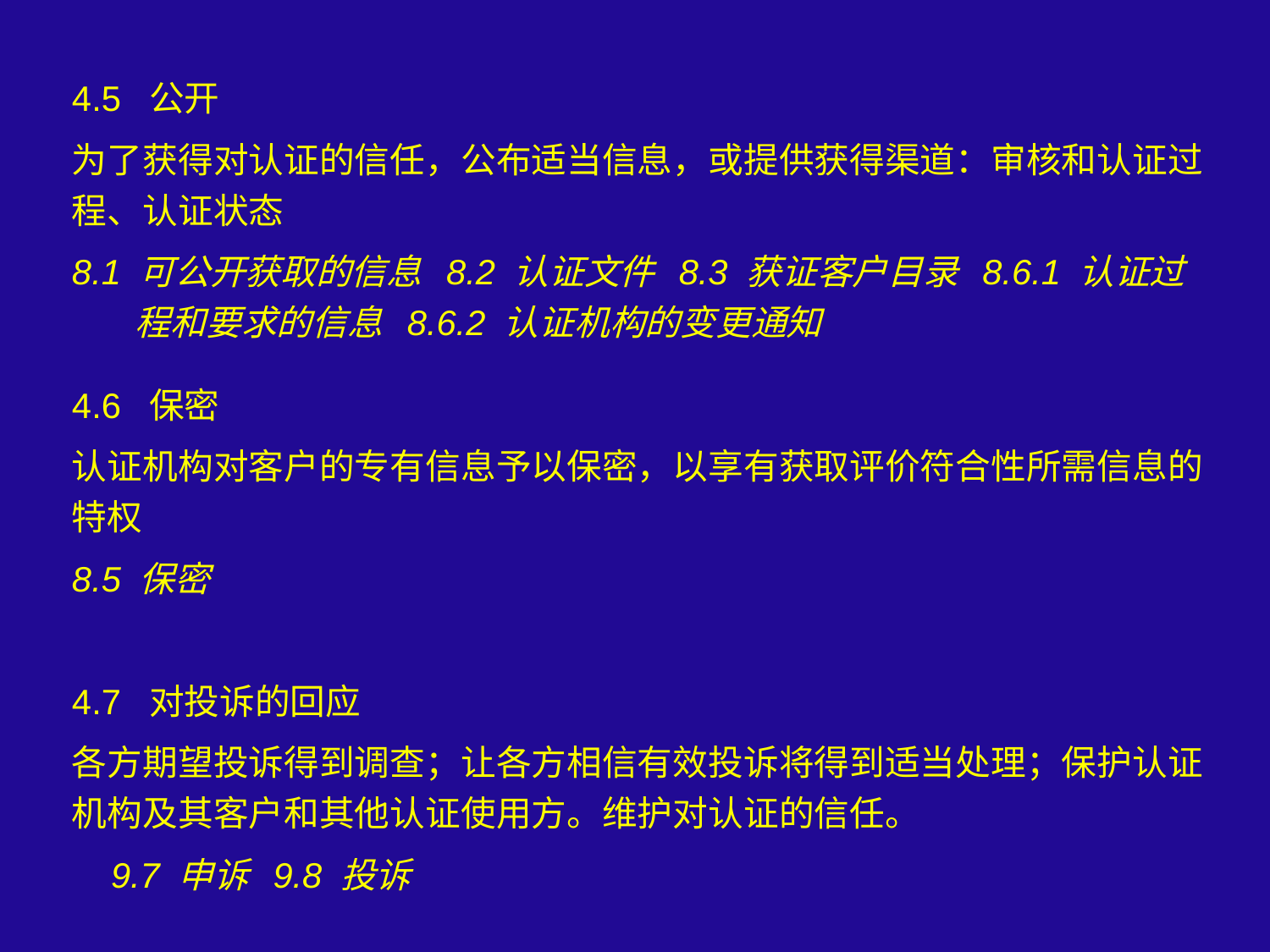

4.5  公开
为了获得对认证的信任，公布适当信息，或提供获得渠道：审核和认证过程、认证状态
8.1 可公开获取的信息  8.2 认证文件  8.3 获证客户目录  8.6.1 认证过程和要求的信息  8.6.2 认证机构的变更通知
4.6  保密
认证机构对客户的专有信息予以保密，以享有获取评价符合性所需信息的特权
8.5 保密

4.7  对投诉的回应
各方期望投诉得到调查；让各方相信有效投诉将得到适当处理；保护认证机构及其客户和其他认证使用方。维护对认证的信任。
    9.7 申诉  9.8 投诉